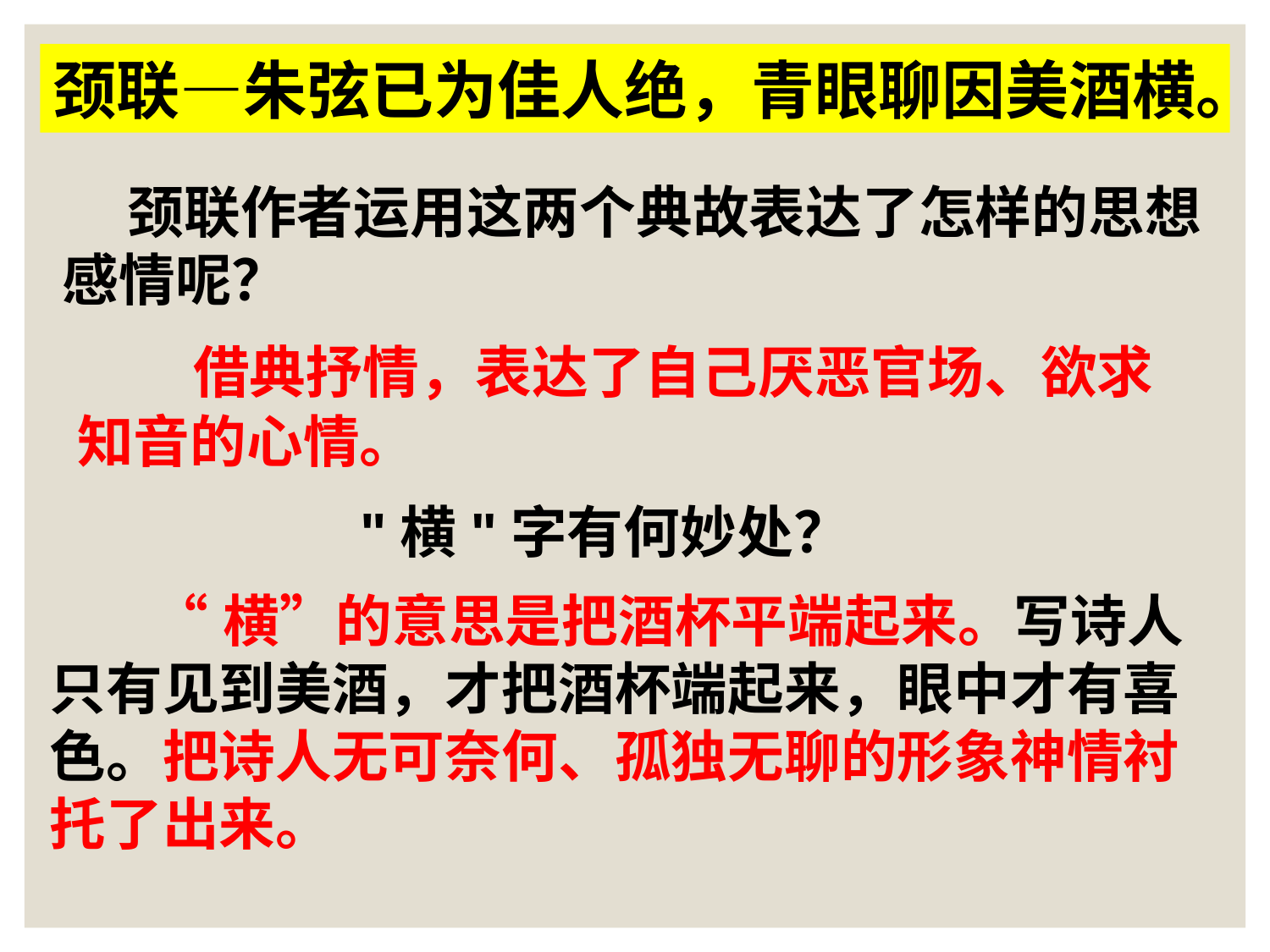

颈联—朱弦已为佳人绝，青眼聊因美酒横。
    颈联作者运用这两个典故表达了怎样的思想感情呢？

       借典抒情，表达了自己厌恶官场、欲求知音的心情。
"横"字有何妙处？
        “横”的意思是把酒杯平端起来。写诗人只有见到美酒，才把酒杯端起来，眼中才有喜色。把诗人无可奈何、孤独无聊的形象神情衬托了出来。